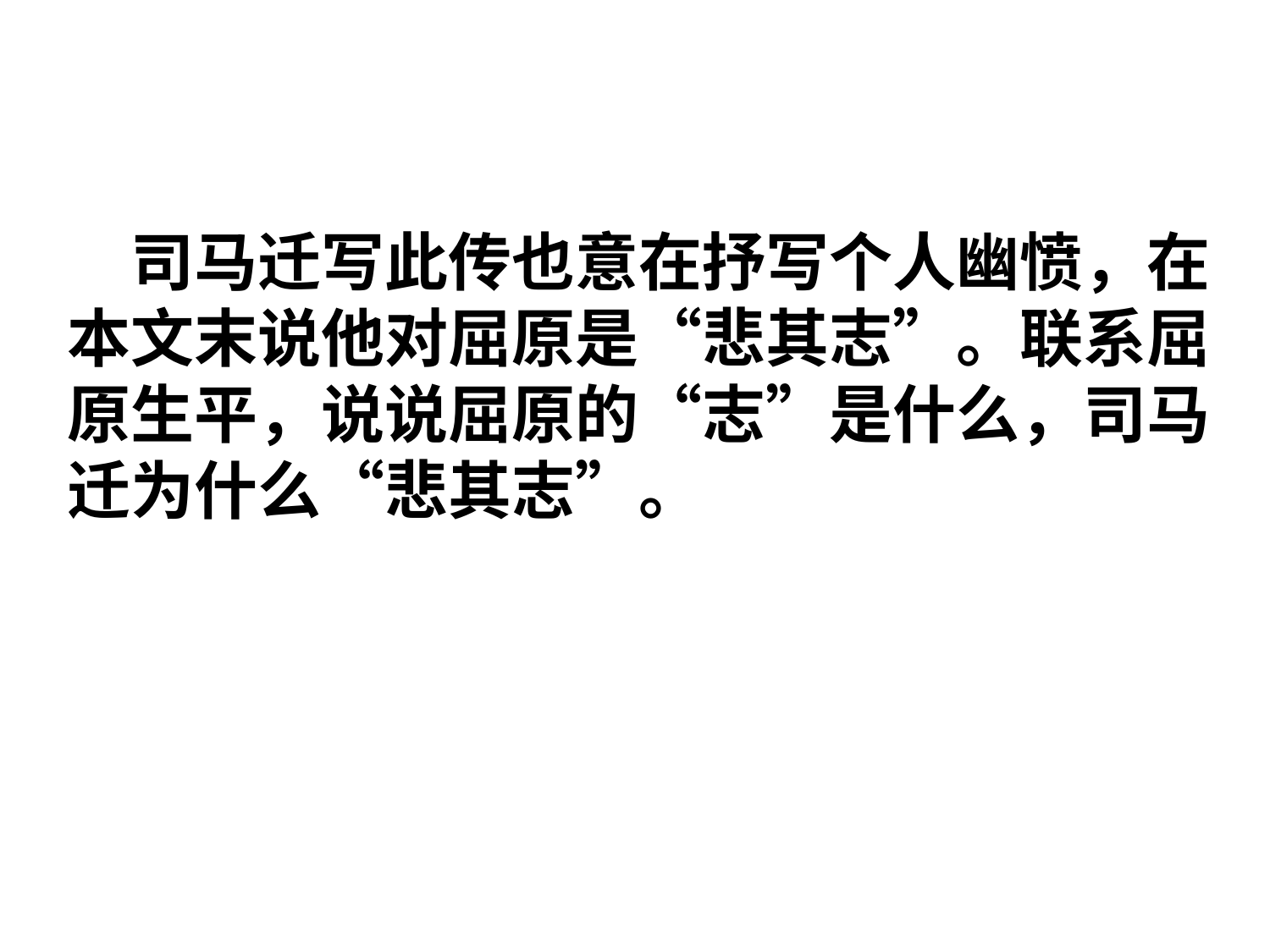

司马迁写此传也意在抒写个人幽愤，在本文末说他对屈原是“悲其志”。联系屈原生平，说说屈原的“志”是什么，司马迁为什么“悲其志”。